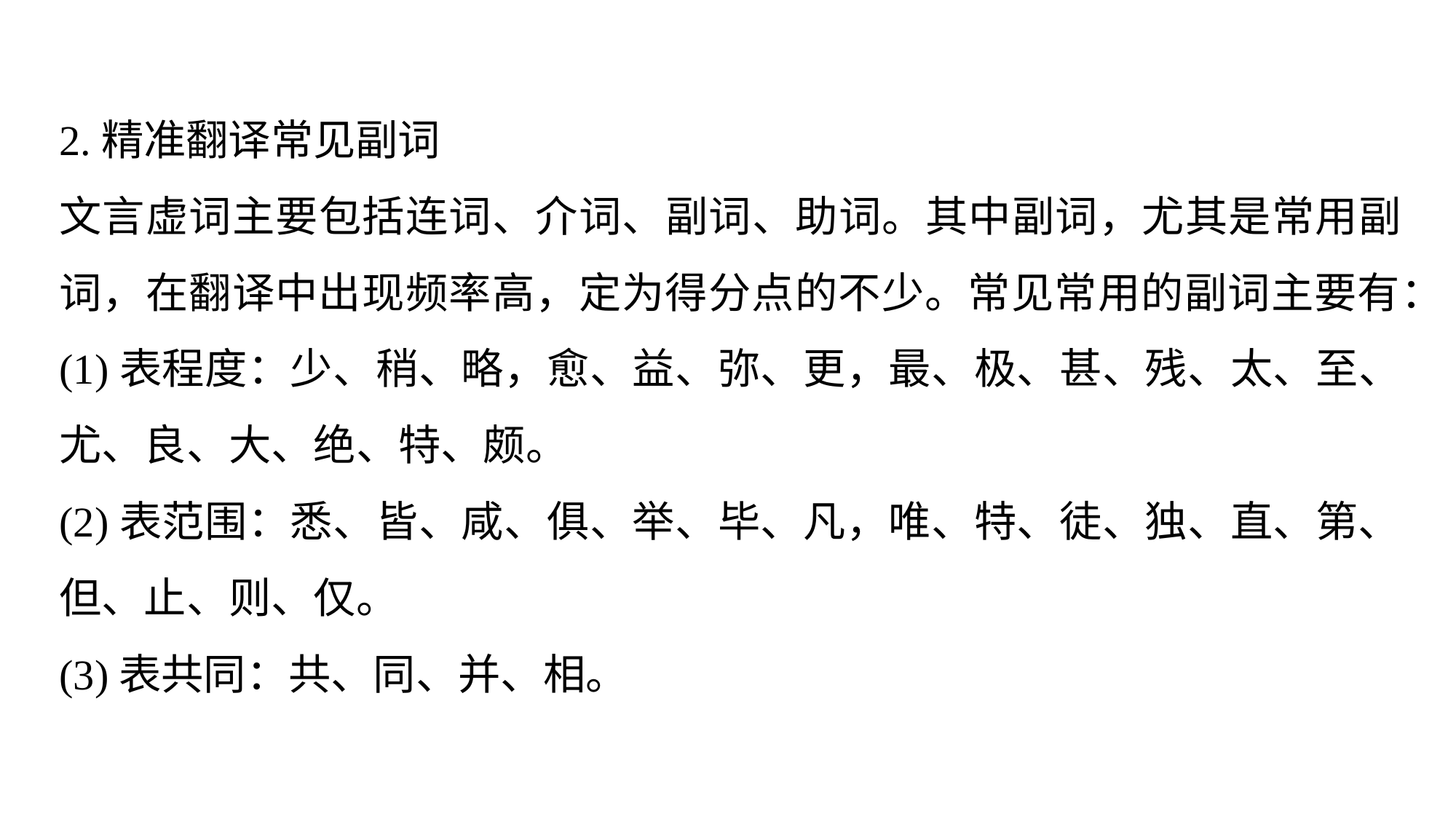

2.精准翻译常见副词
文言虚词主要包括连词、介词、副词、助词。其中副词，尤其是常用副词，在翻译中出现频率高，定为得分点的不少。常见常用的副词主要有：
(1)表程度：少、稍、略，愈、益、弥、更，最、极、甚、残、太、至、尤、良、大、绝、特、颇。
(2)表范围：悉、皆、咸、俱、举、毕、凡，唯、特、徒、独、直、第、但、止、则、仅。
(3)表共同：共、同、并、相。